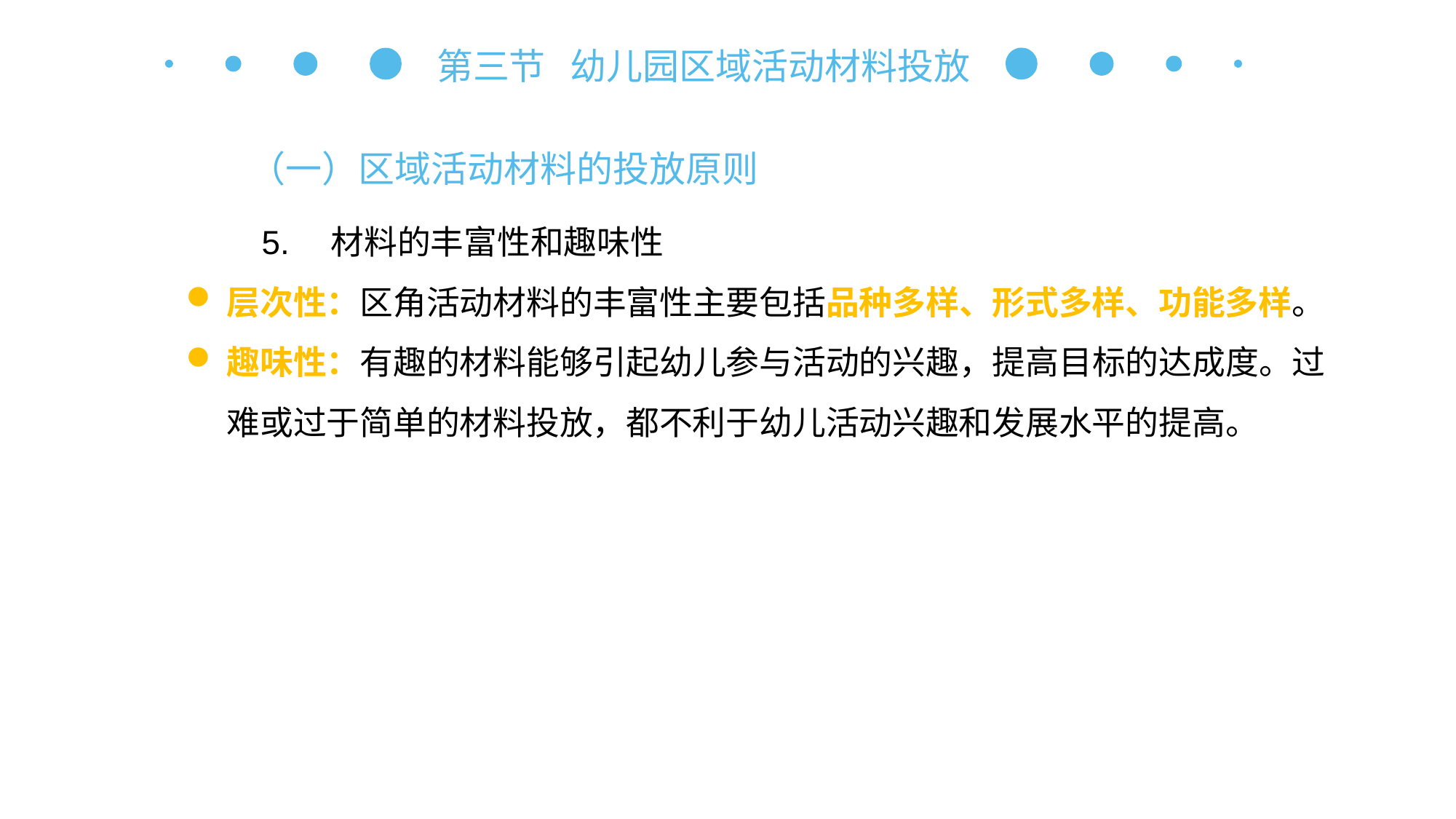

第三节   幼儿园区域活动材料投放

（一）区域活动材料的投放原则
5.　材料的丰富性和趣味性
层次性：区角活动材料的丰富性主要包括品种多样、形式多样、功能多样。
趣味性：有趣的材料能够引起幼儿参与活动的兴趣，提高目标的达成度。过难或过于简单的材料投放，都不利于幼儿活动兴趣和发展水平的提高。